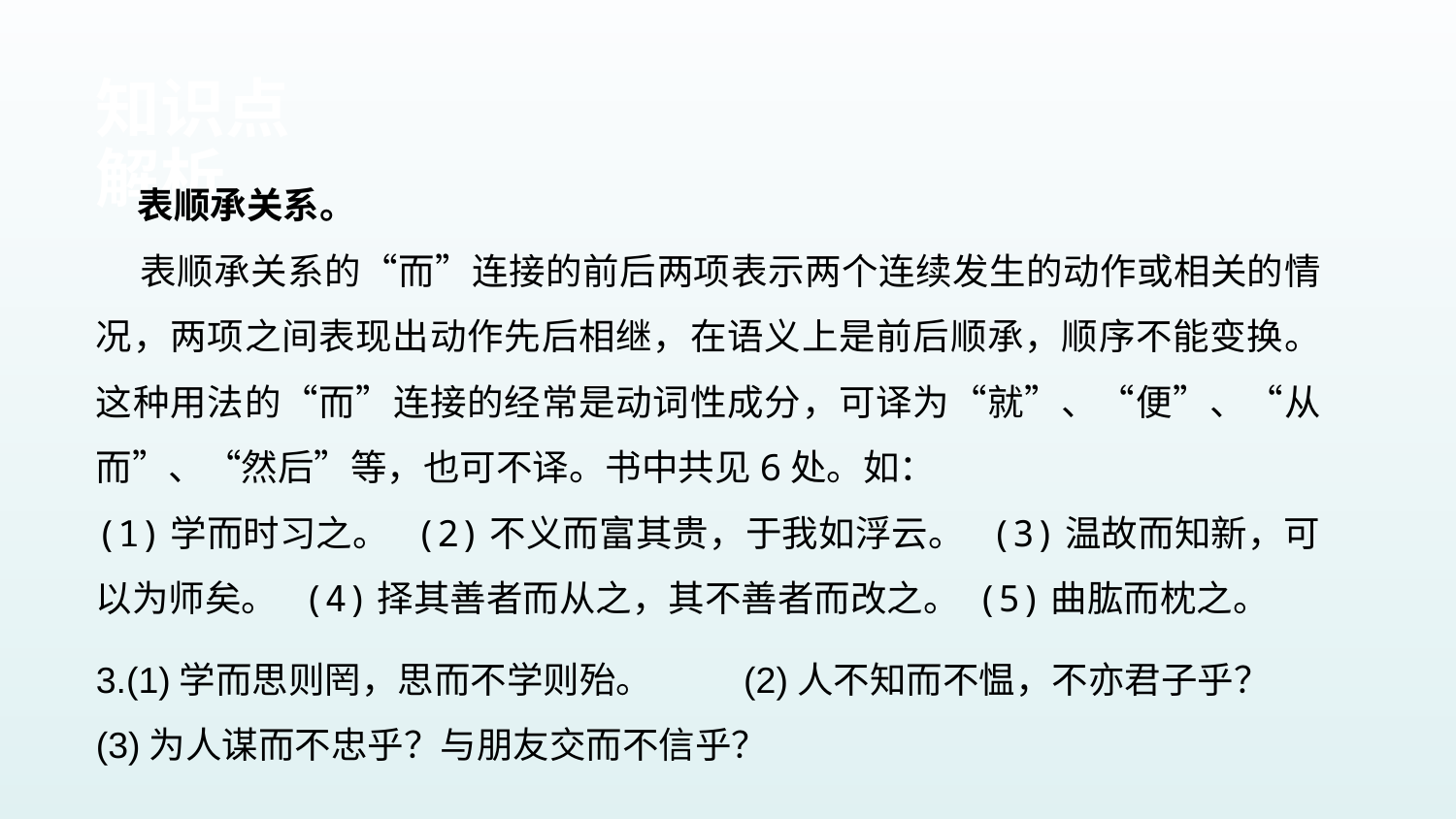

知识点解析
    表顺承关系。
    表顺承关系的“而”连接的前后两项表示两个连续发生的动作或相关的情况，两项之间表现出动作先后相继，在语义上是前后顺承，顺序不能变换。这种用法的“而”连接的经常是动词性成分，可译为“就”、“便”、“从而”、“然后”等，也可不译。书中共见6处。如：
(1)学而时习之。  (2)不义而富其贵，于我如浮云。  (3)温故而知新，可以为师矣。  (4)择其善者而从之，其不善者而改之。 (5)曲肱而枕之。
3.(1)学而思则罔，思而不学则殆。          (2)人不知而不愠，不亦君子乎？
(3)为人谋而不忠乎？与朋友交而不信乎？